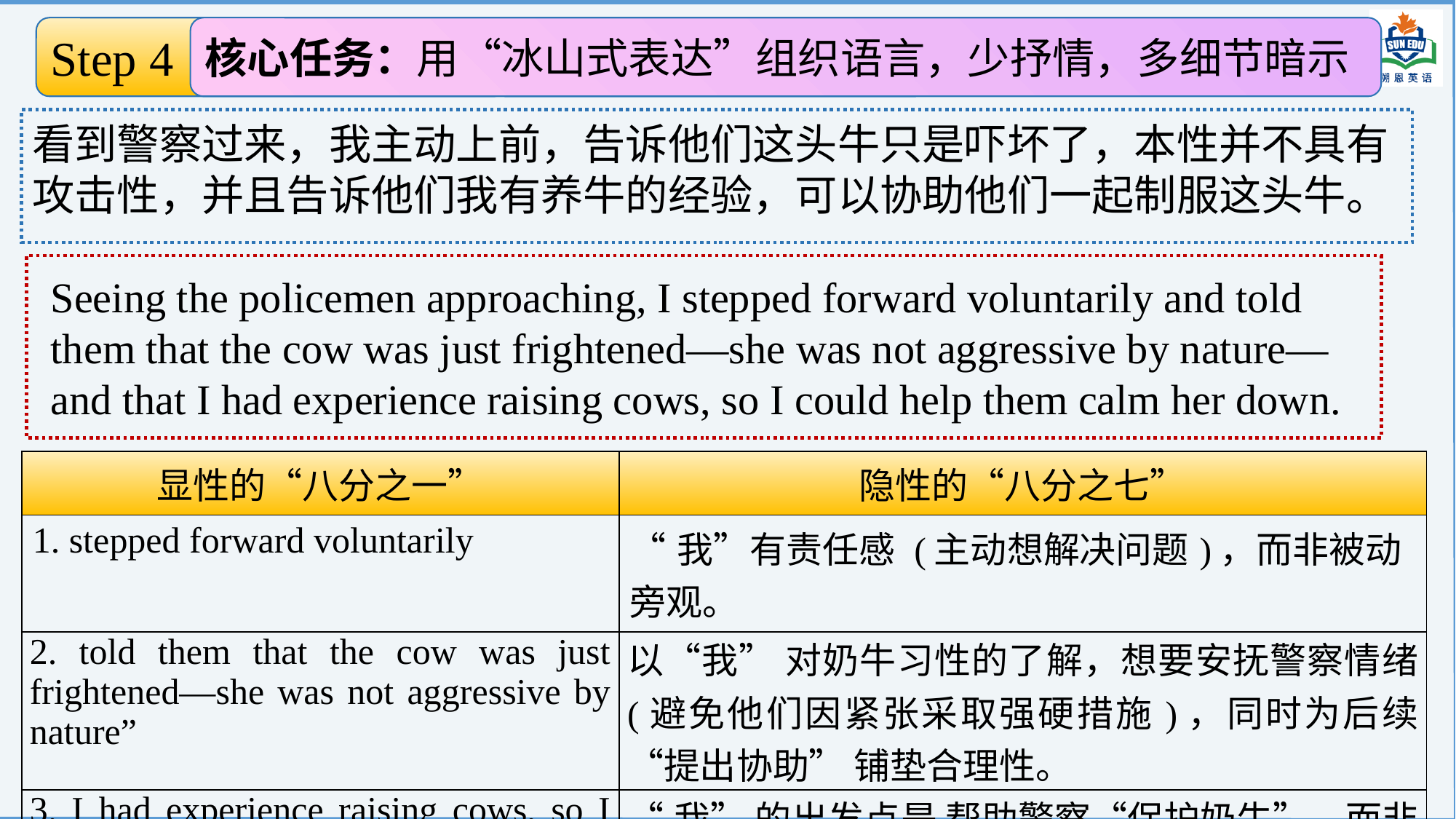

Step 4 续写情节构建
核心任务：用“冰山式表达”组织语言，少抒情，多细节暗示
搭建完整冰山

看到警察过来，我主动上前，告诉他们这头牛只是吓坏了，本性并不具有攻击性，并且告诉他们我有养牛的经验，可以协助他们一起制服这头牛。

Seeing the policemen approaching, I stepped forward voluntarily and told them that the cow was just frightened—she was not aggressive by nature—and that I had experience raising cows, so I could help them calm her down.
| 显性的“八分之一” | 隐性的“八分之七” |
| --- | --- |
| 1. stepped forward voluntarily | “我”有责任感 (主动想解决问题)，而非被动旁观。 |
| 2. told them that the cow was just frightened—she was not aggressive by nature” | 以“我” 对奶牛习性的了解，想要安抚警察情绪 (避免他们因紧张采取强硬措施)，同时为后续 “提出协助” 铺垫合理性。 |
| 3. I had experience raising cows, so I could help them calm her down. | “我” 的出发点是 帮助警察“保护奶牛”，而非图回报或炫耀经验。 |